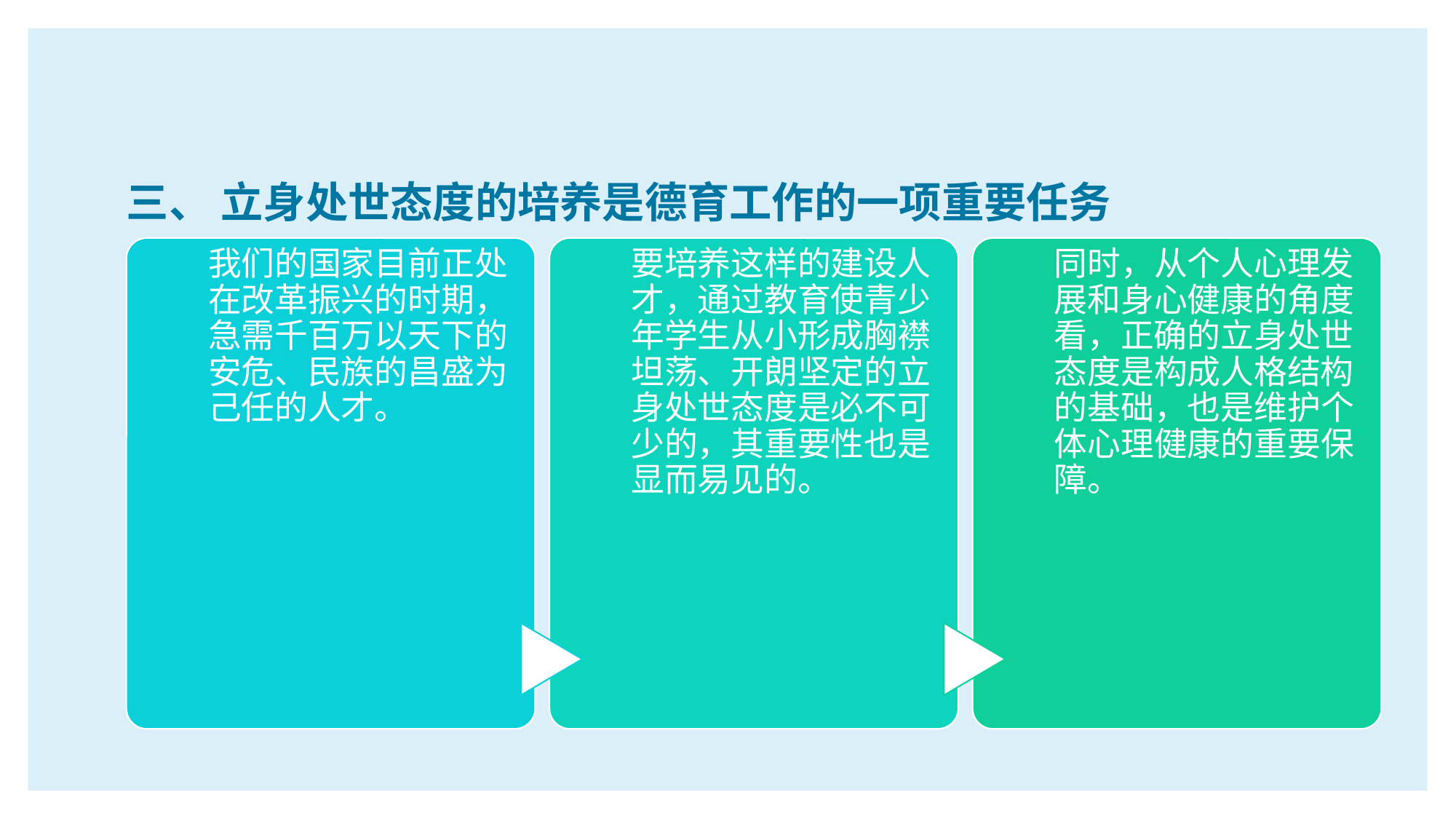

三、 立身处世态度的培养是德育工作的一项重要任务

我们的国家目前正处在改革振兴的时期，急需千百万以天下的安危、民族的昌盛为己任的人才。

要培养这样的建设人才，通过教育使青少年学生从小形成胸襟坦荡、开朗坚定的立身处世态度是必不可少的，其重要性也是显而易见的。

同时，从个人心理发展和身心健康的角度看，正确的立身处世态度是构成人格结构的基础，也是维护个体心理健康的重要保障。